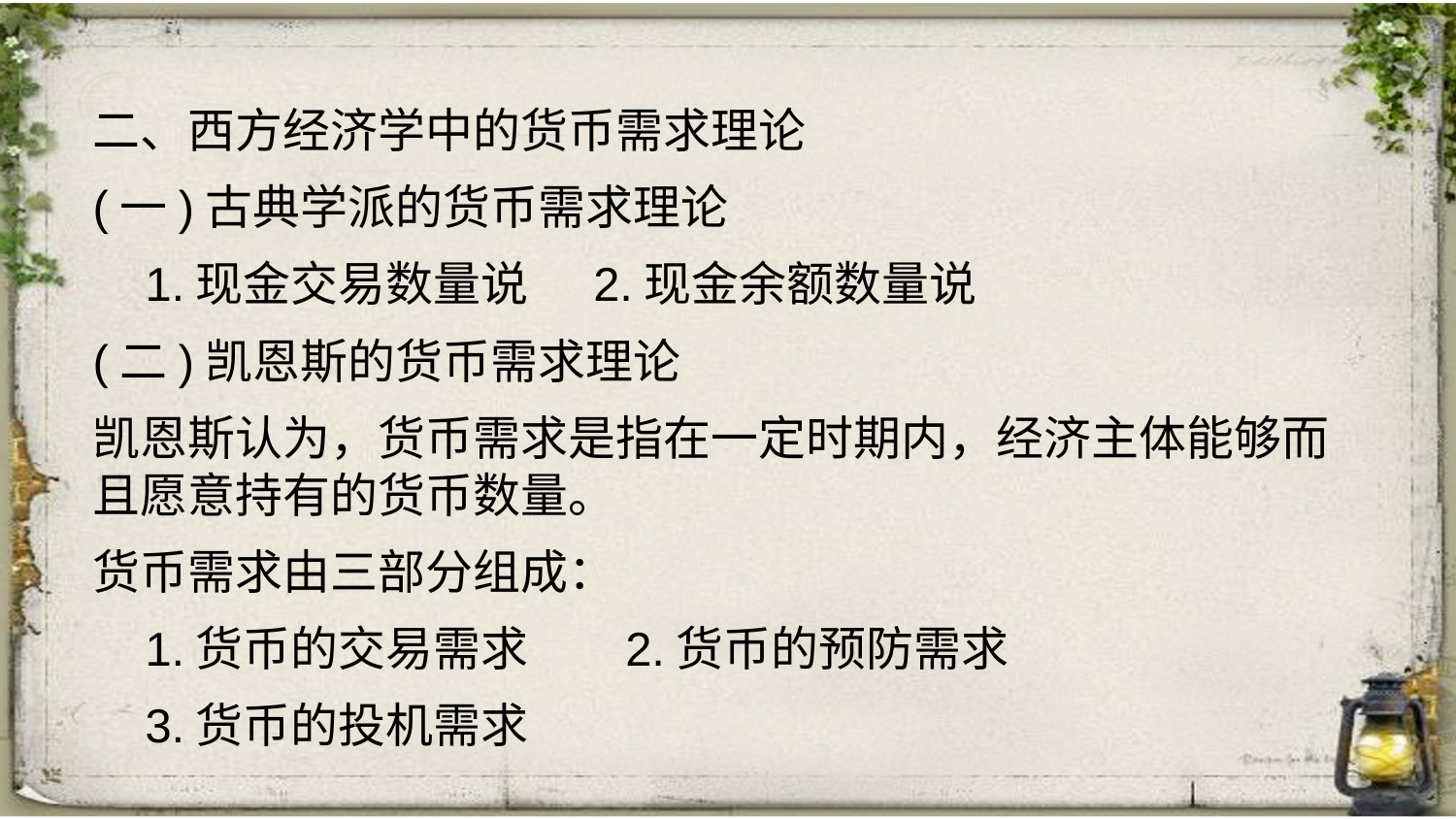

二、西方经济学中的货币需求理论
(一)古典学派的货币需求理论
    1.现金交易数量说     2.现金余额数量说
(二)凯恩斯的货币需求理论
凯恩斯认为，货币需求是指在一定时期内，经济主体能够而且愿意持有的货币数量。
货币需求由三部分组成：
    1.货币的交易需求        2.货币的预防需求
    3.货币的投机需求